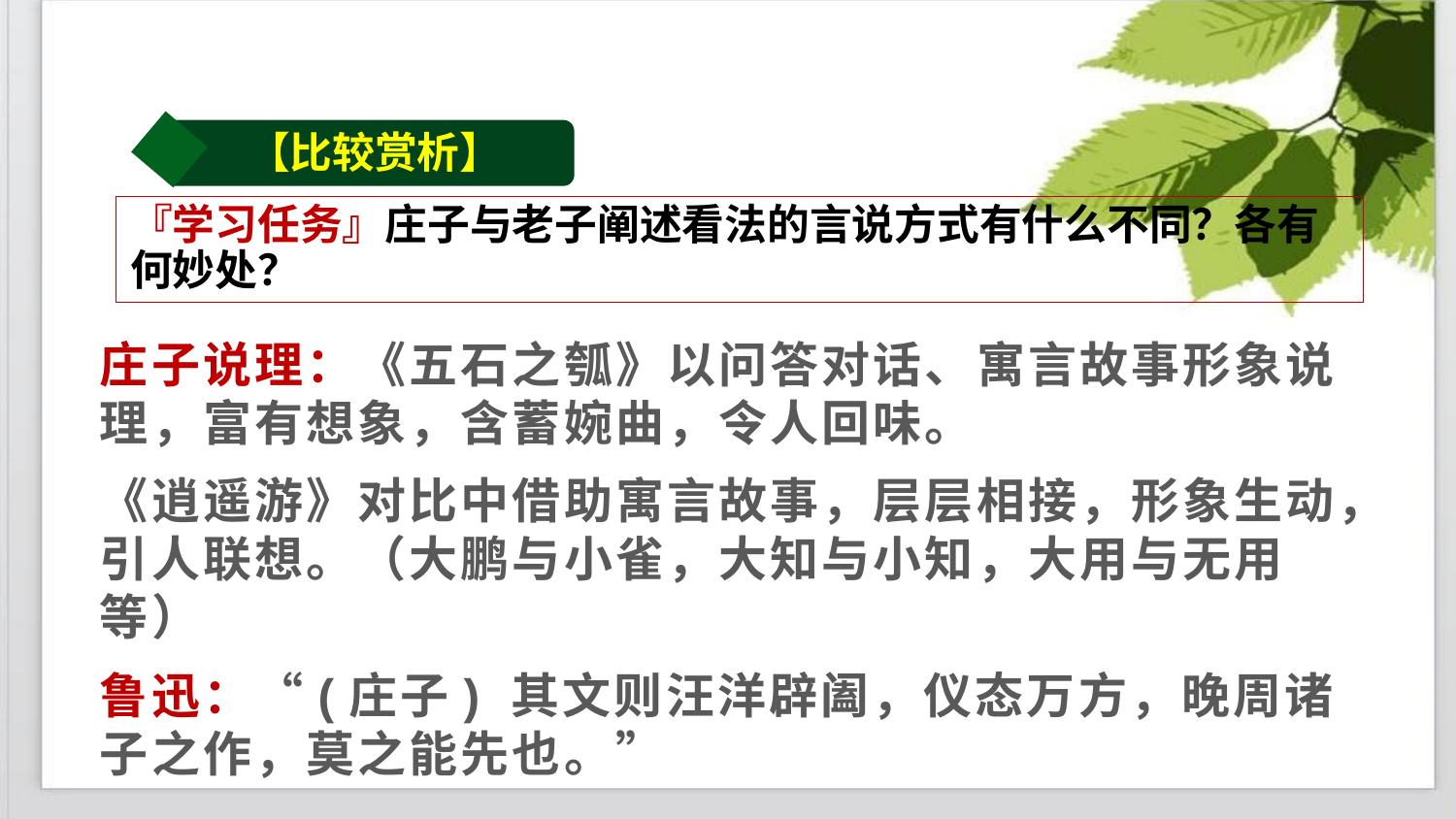

【比较赏析】

『学习任务』庄子与老子阐述看法的言说方式有什么不同？各有何妙处？
庄子说理：《五石之瓠》以问答对话、寓言故事形象说理，富有想象，含蓄婉曲，令人回味。
《逍遥游》对比中借助寓言故事，层层相接，形象生动，引人联想。（大鹏与小雀，大知与小知，大用与无用等）
鲁迅：“(庄子) 其文则汪洋辟阖，仪态万方，晚周诸子之作，莫之能先也。”